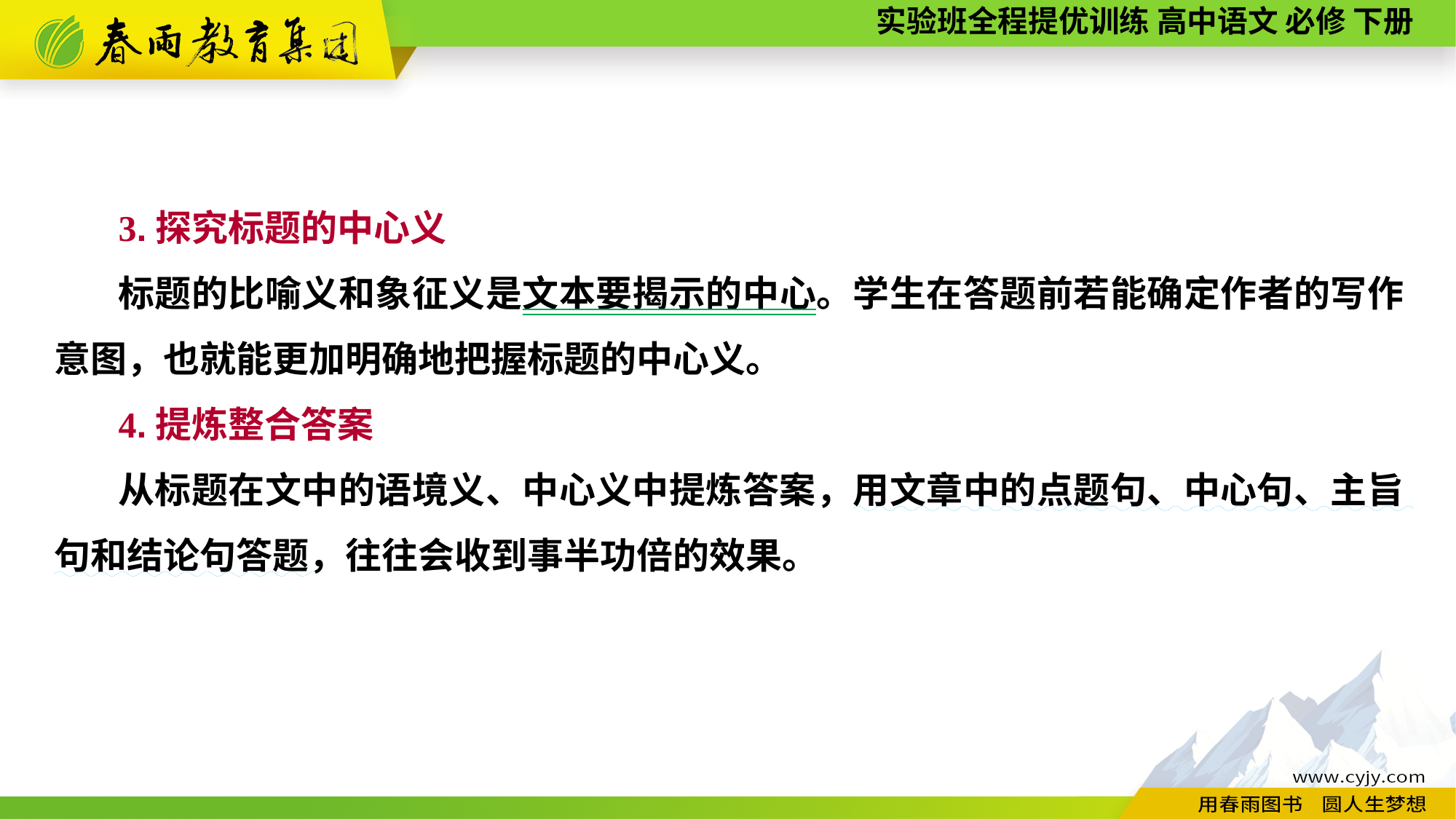

3.探究标题的中心义
标题的比喻义和象征义是文本要揭示的中心。学生在答题前若能确定作者的写作意图，也就能更加明确地把握标题的中心义。
4.提炼整合答案
从标题在文中的语境义、中心义中提炼答案，用文章中的点题句、中心句、主旨句和结论句答题，往往会收到事半功倍的效果。